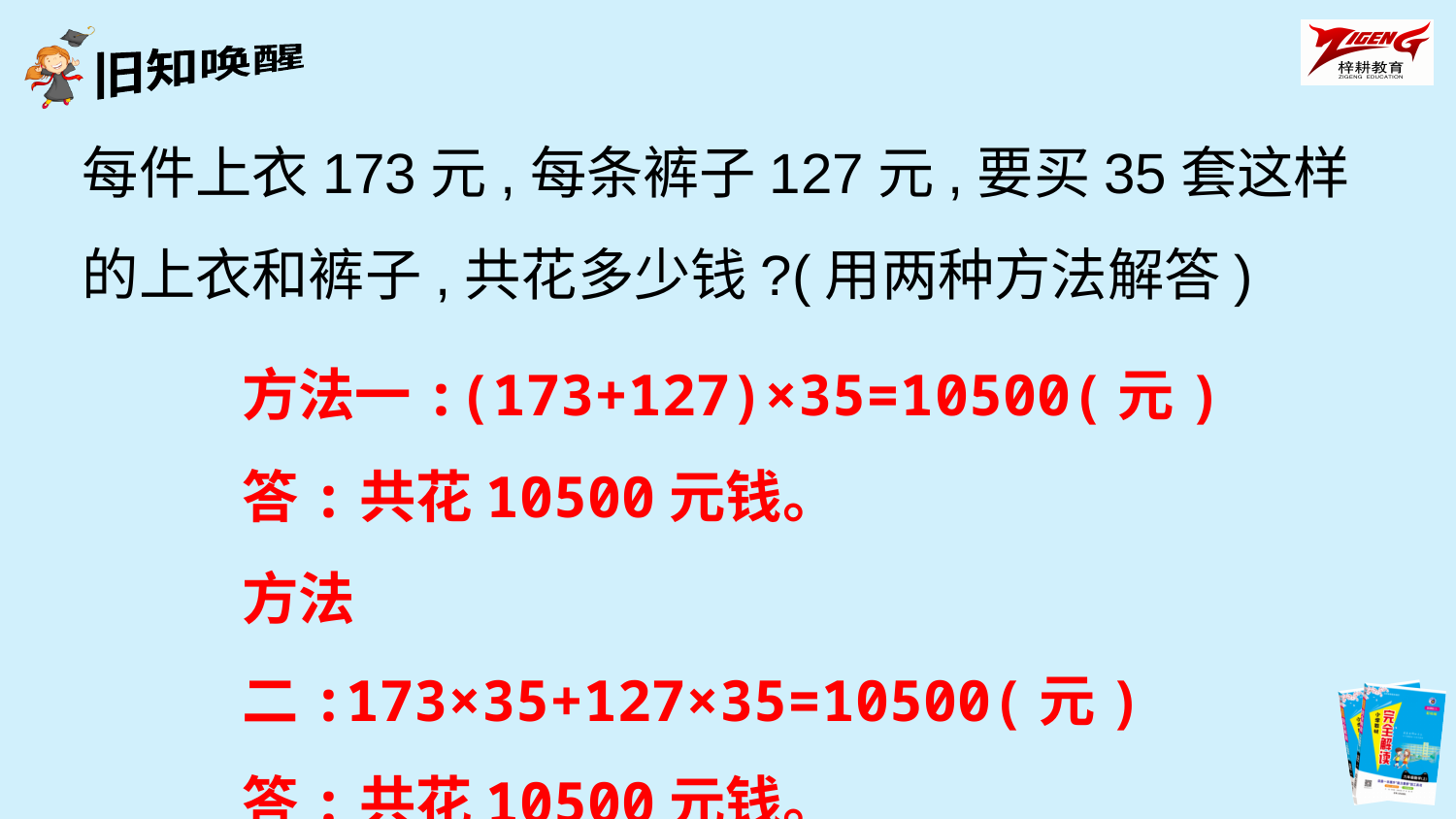

每件上衣173元,每条裤子127元,要买35套这样的上衣和裤子,共花多少钱?(用两种方法解答)
方法一:(173+127)×35=10500(元)
答:共花10500元钱。
方法二:173×35+127×35=10500(元)
答:共花10500元钱。